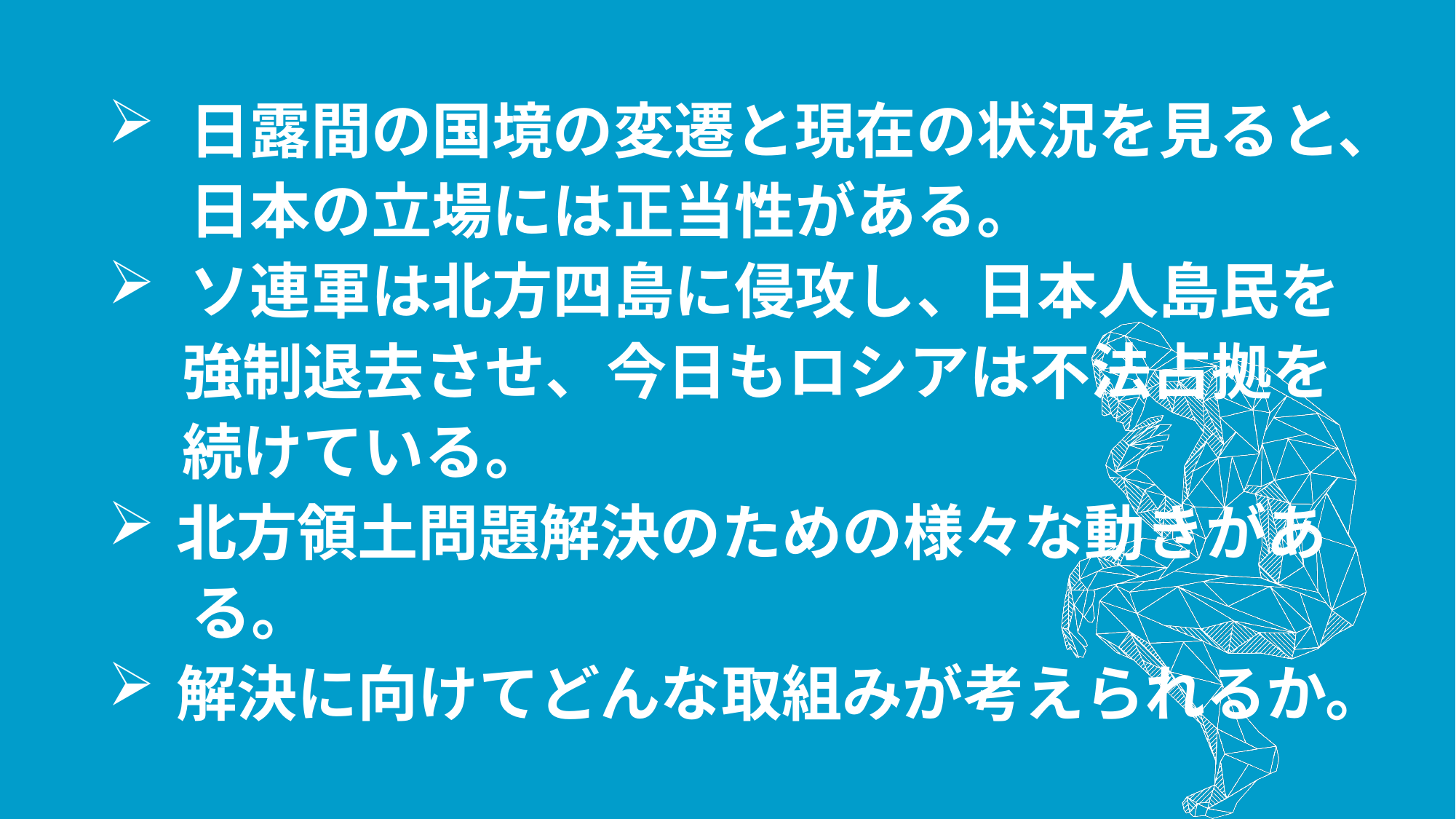

日露間の国境の変遷と現在の状況を見ると、日本の立場には正当性がある。
ソ連軍は北方四島に侵攻し、日本人島民を
　 強制退去させ、今日もロシアは不法占拠を
　 続けている。
北方領土問題解決のための様々な動きがあ
 る。
解決に向けてどんな取組みが考えられるか。